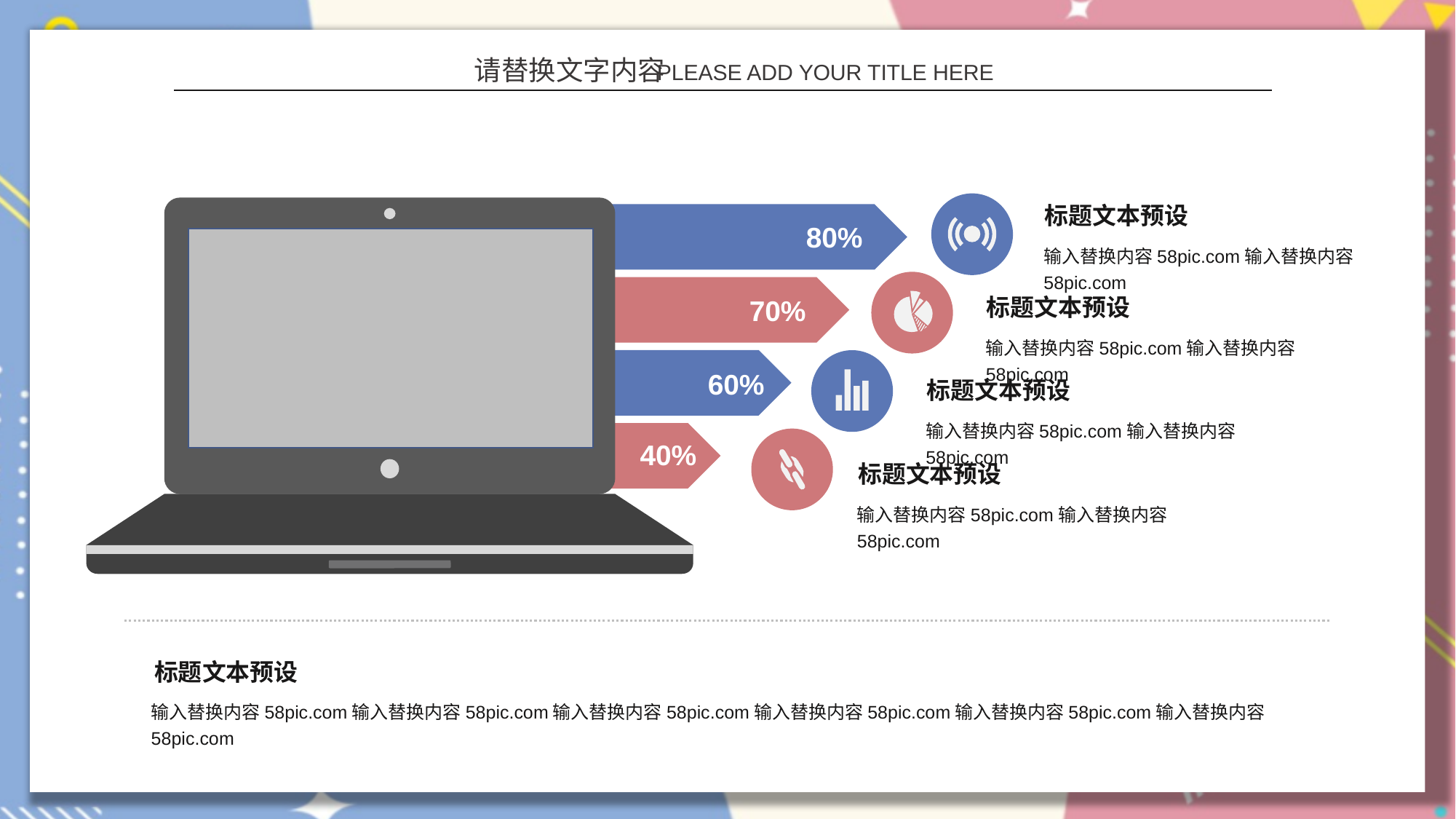

请替换文字内容
PLEASE ADD YOUR TITLE HERE

标题文本预设

80%

输入替换内容58pic.com输入替换内容58pic.com

70%
标题文本预设
输入替换内容58pic.com输入替换内容58pic.com

60%

标题文本预设
输入替换内容58pic.com输入替换内容58pic.com

40%

标题文本预设
输入替换内容58pic.com输入替换内容58pic.com
标题文本预设
输入替换内容58pic.com输入替换内容58pic.com输入替换内容58pic.com输入替换内容58pic.com输入替换内容58pic.com输入替换内容58pic.com